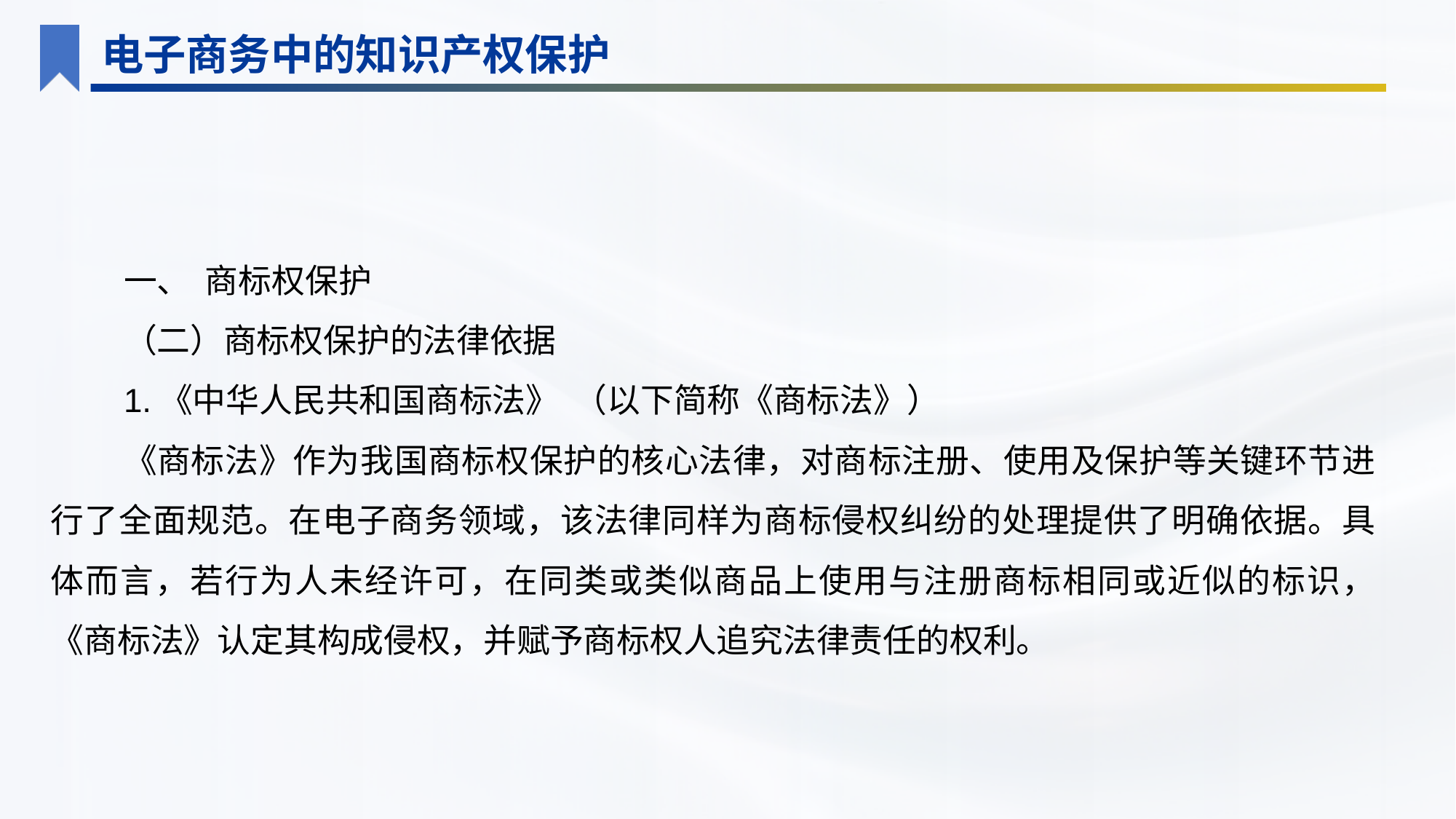

电子商务中的知识产权保护
一、  商标权保护
（二）商标权保护的法律依据
1.《中华人民共和国商标法》  （以下简称《商标法》）
《商标法》作为我国商标权保护的核心法律，对商标注册、使用及保护等关键环节进行了全面规范。在电子商务领域，该法律同样为商标侵权纠纷的处理提供了明确依据。具体而言，若行为人未经许可，在同类或类似商品上使用与注册商标相同或近似的标识，《商标法》认定其构成侵权，并赋予商标权人追究法律责任的权利。